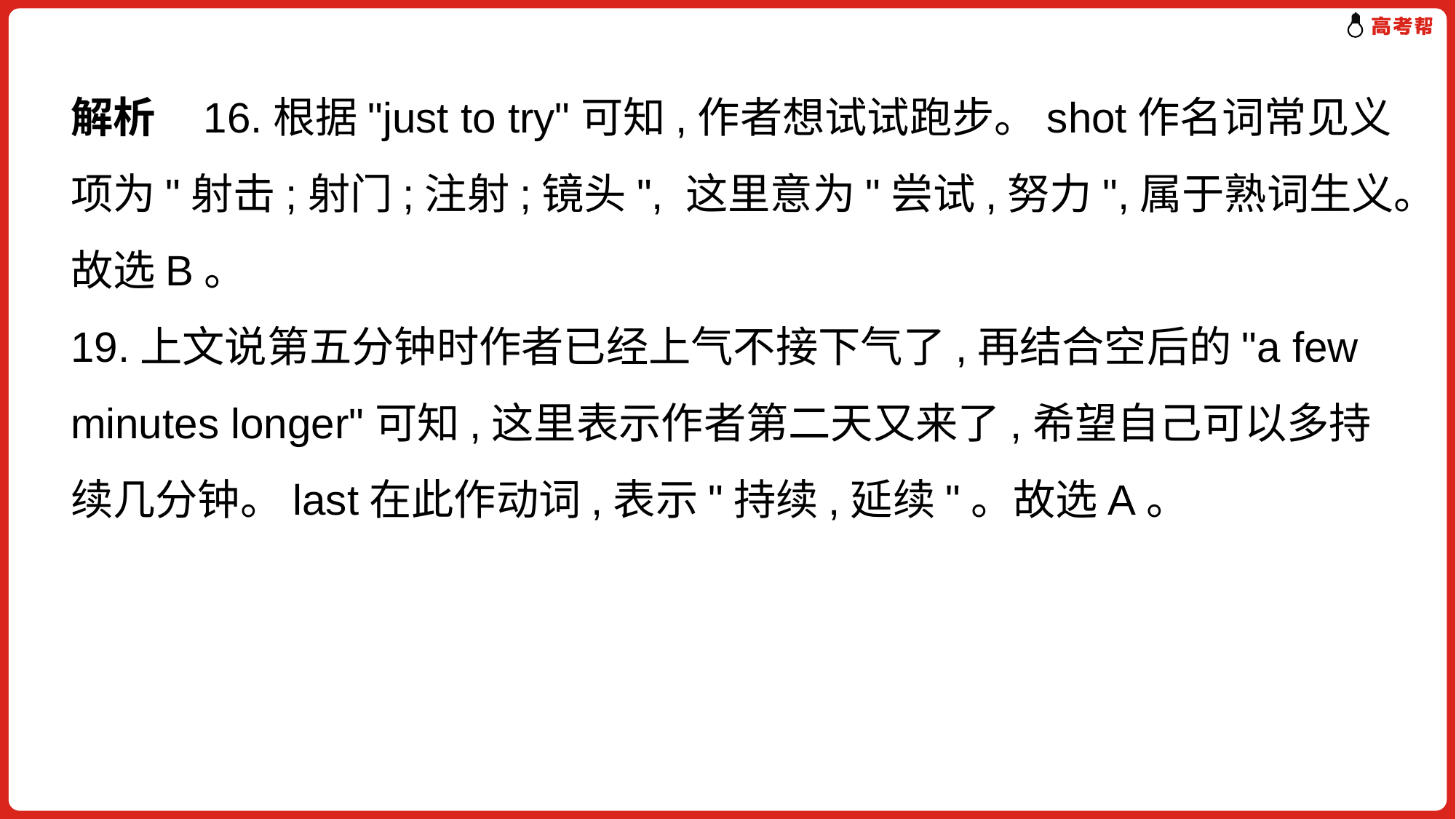

解析    16.根据"just to try"可知,作者想试试跑步。shot作名词常见义项为"射击;射门;注射;镜头", 这里意为"尝试,努力",属于熟词生义。故选B。
19.上文说第五分钟时作者已经上气不接下气了,再结合空后的"a few minutes longer"可知,这里表示作者第二天又来了,希望自己可以多持续几分钟。last在此作动词,表示"持续,延续"。故选A。